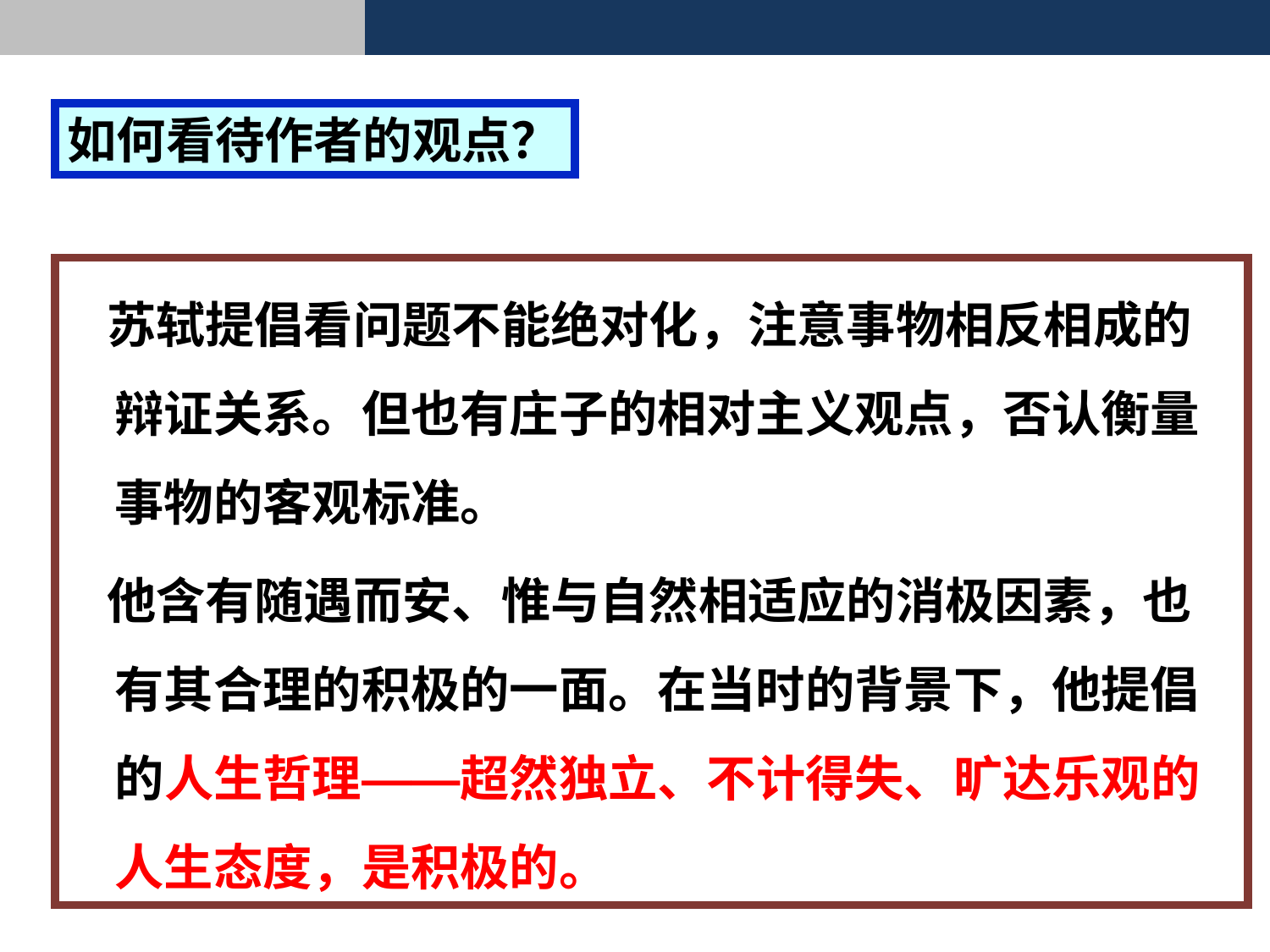

如何看待作者的观点？
  苏轼提倡看问题不能绝对化，注意事物相反相成的辩证关系。但也有庄子的相对主义观点，否认衡量事物的客观标准。
  他含有随遇而安、惟与自然相适应的消极因素，也有其合理的积极的一面。在当时的背景下，他提倡的人生哲理——超然独立、不计得失、旷达乐观的人生态度，是积极的。